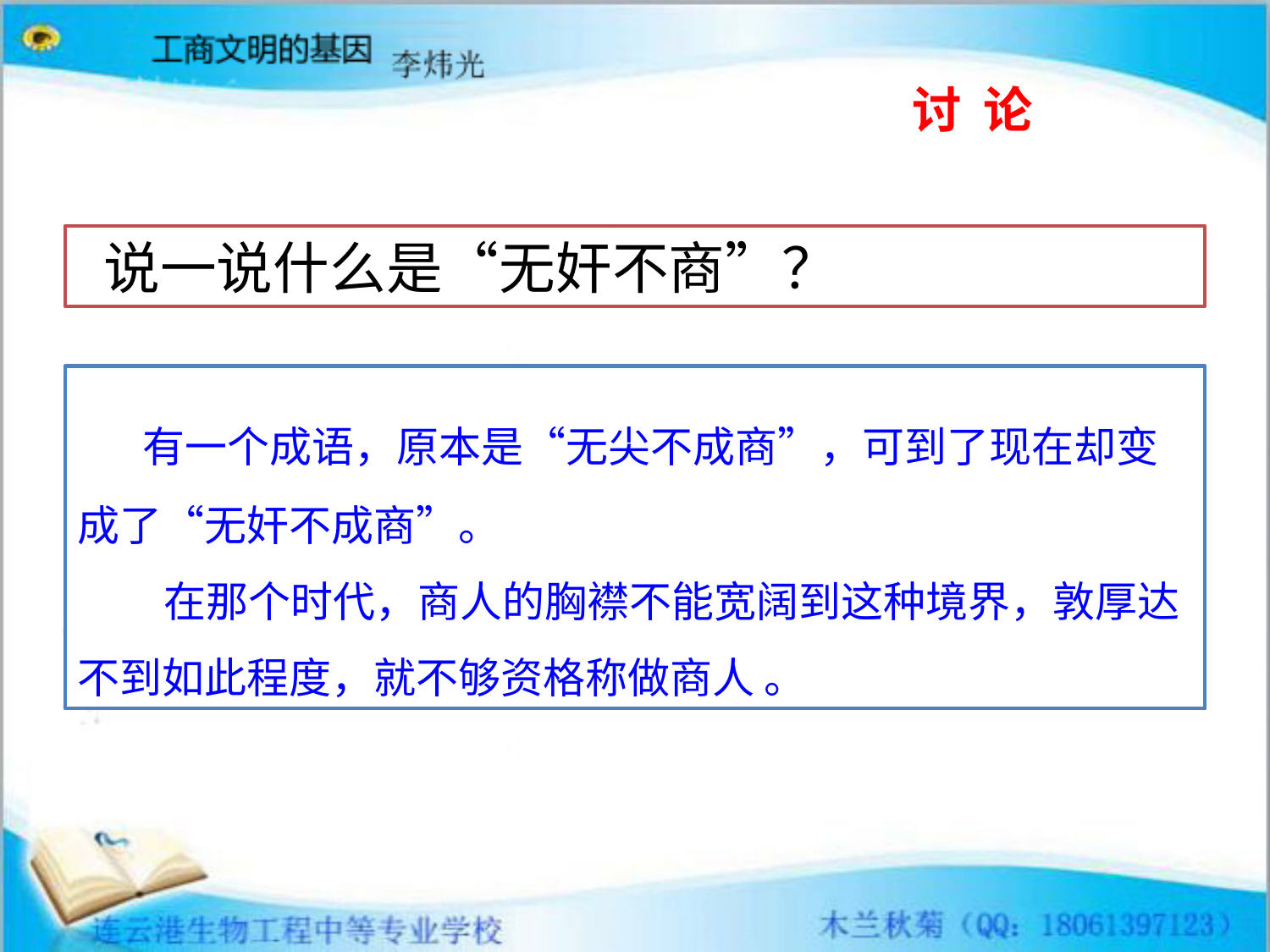

讨  论
 说一说什么是“无奸不商”？
    有一个成语，原本是“无尖不成商”，可到了现在却变成了“无奸不成商”。
        在那个时代，商人的胸襟不能宽阔到这种境界，敦厚达不到如此程度，就不够资格称做商人 。